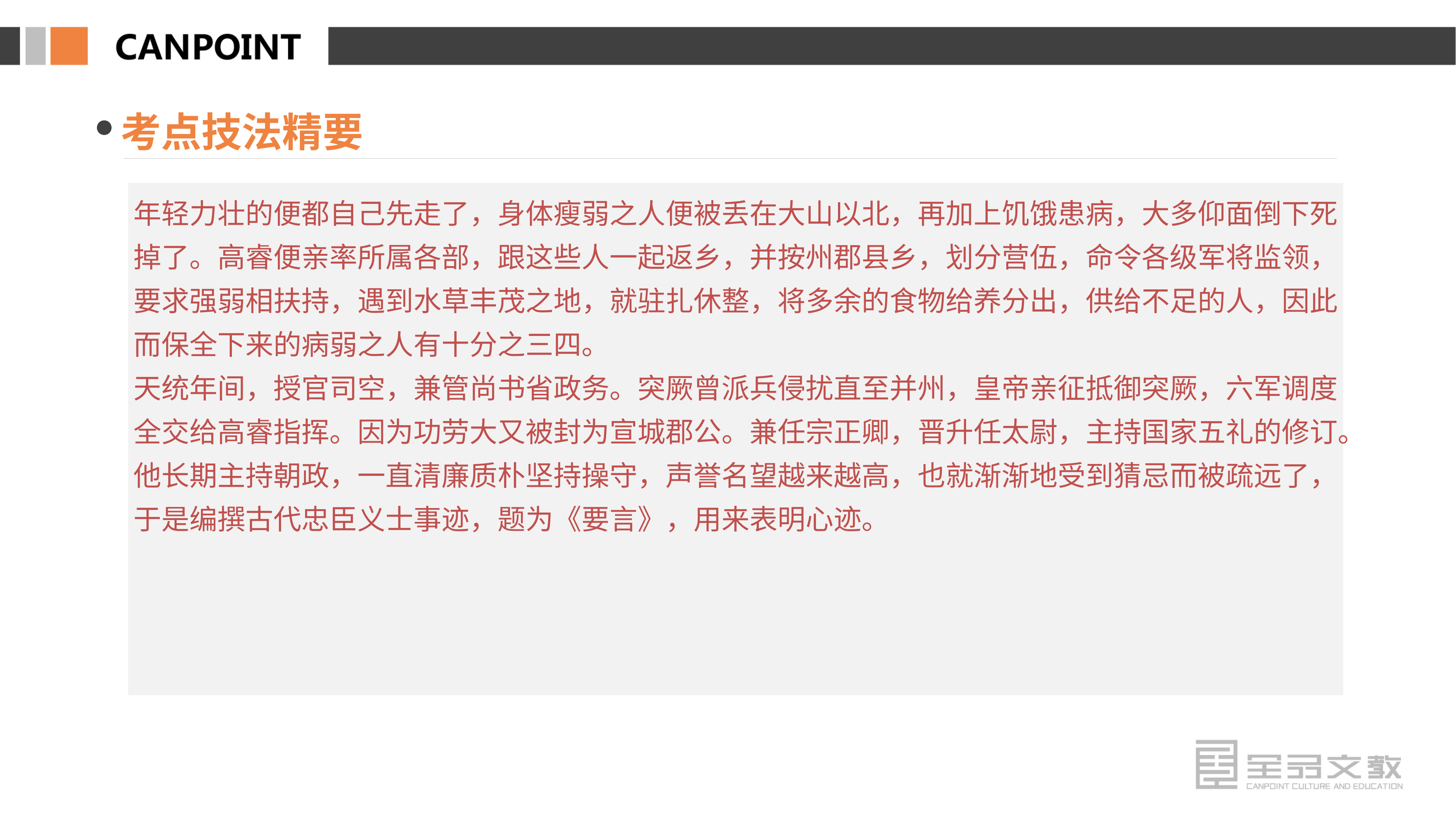

考点技法精要

年轻力壮的便都自己先走了，身体瘦弱之人便被丢在大山以北，再加上饥饿患病，大多仰面倒下死掉了。高睿便亲率所属各部，跟这些人一起返乡，并按州郡县乡，划分营伍，命令各级军将监领，要求强弱相扶持，遇到水草丰茂之地，就驻扎休整，将多余的食物给养分出，供给不足的人，因此而保全下来的病弱之人有十分之三四。
天统年间，授官司空，兼管尚书省政务。突厥曾派兵侵扰直至并州，皇帝亲征抵御突厥，六军调度全交给高睿指挥。因为功劳大又被封为宣城郡公。兼任宗正卿，晋升任太尉，主持国家五礼的修订。他长期主持朝政，一直清廉质朴坚持操守，声誉名望越来越高，也就渐渐地受到猜忌而被疏远了，于是编撰古代忠臣义士事迹，题为《要言》，用来表明心迹。